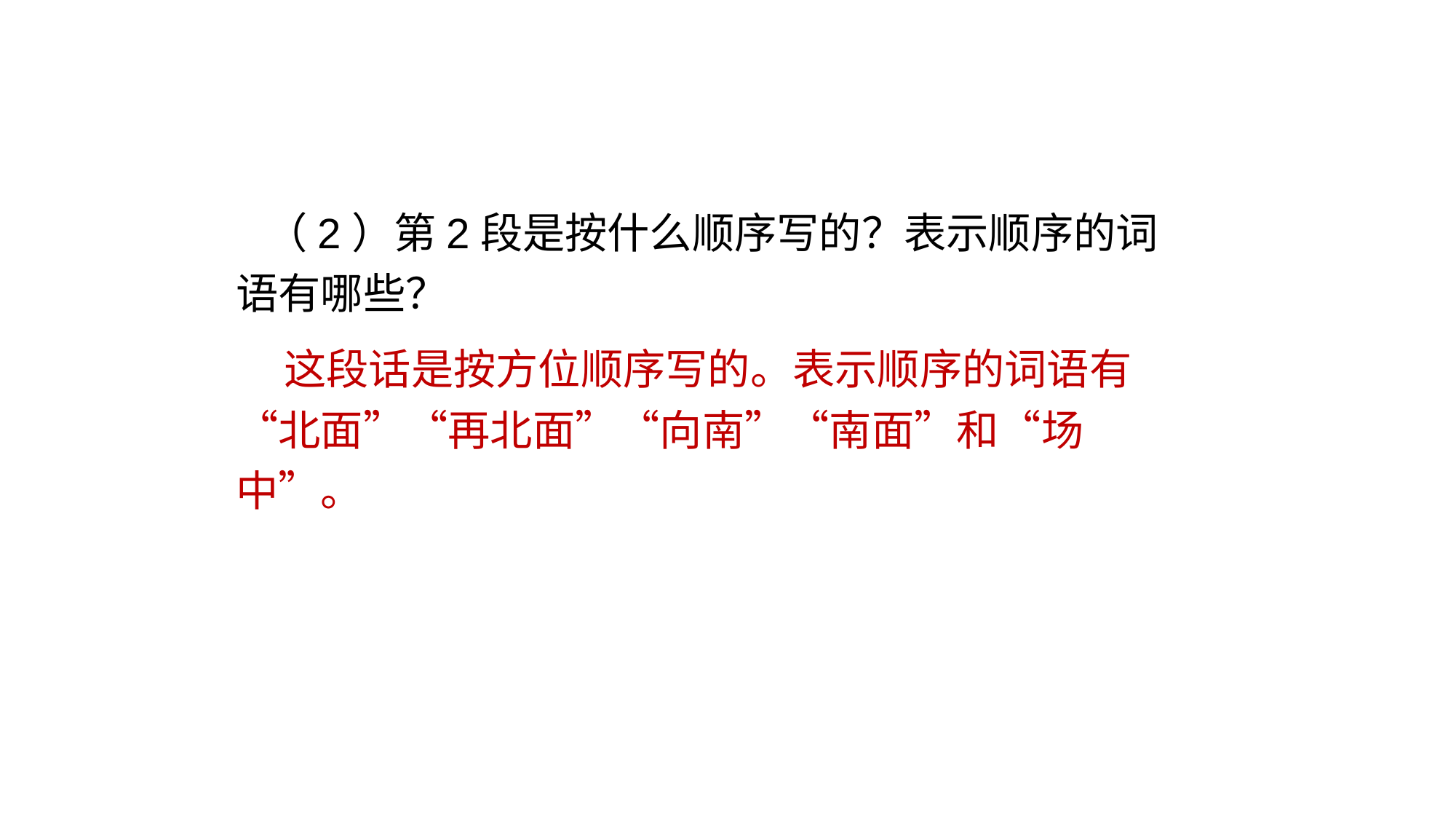

（2）第2段是按什么顺序写的？表示顺序的词语有哪些？
    这段话是按方位顺序写的。表示顺序的词语有“北面”“再北面”“向南”“南面”和“场中”。